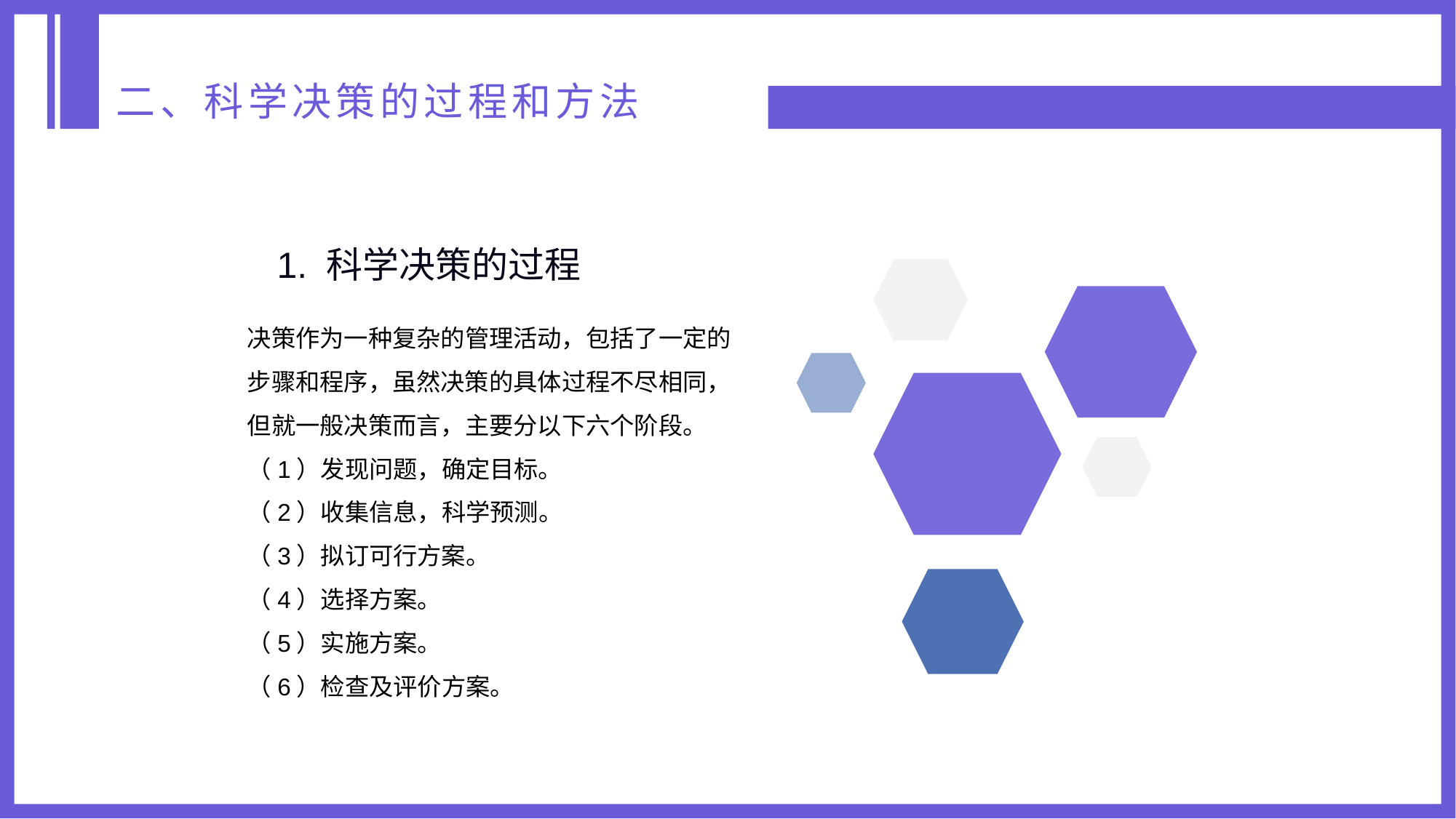

二、科学决策的过程和方法
1. 科学决策的过程

决策作为一种复杂的管理活动，包括了一定的步骤和程序，虽然决策的具体过程不尽相同，但就一般决策而言，主要分以下六个阶段。
（1）发现问题，确定目标。
（2）收集信息，科学预测。
（3）拟订可行方案。
（4）选择方案。
（5）实施方案。
（6）检查及评价方案。